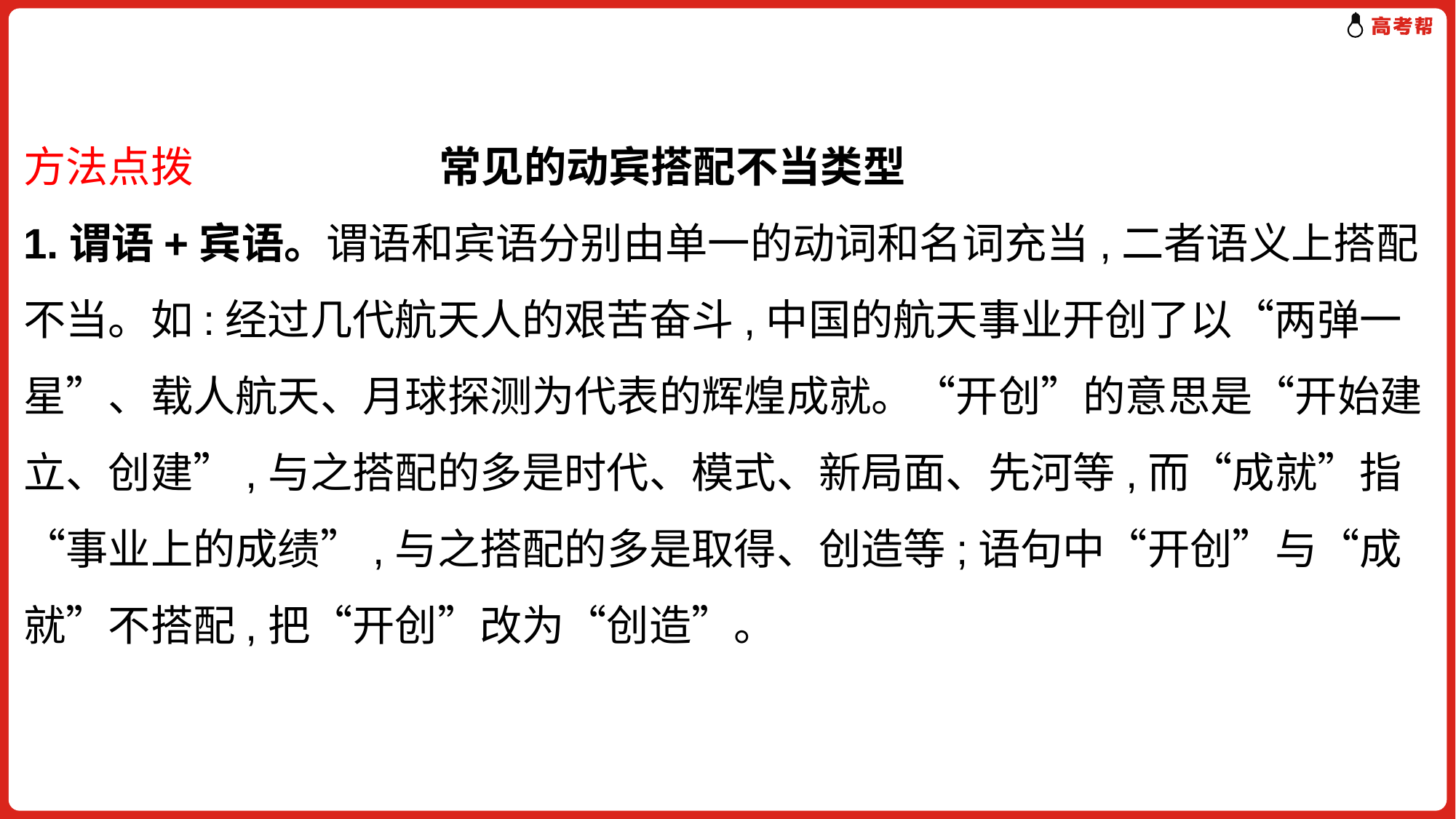

方法点拨                          常见的动宾搭配不当类型
1.谓语+宾语。谓语和宾语分别由单一的动词和名词充当,二者语义上搭配
不当。如:经过几代航天人的艰苦奋斗,中国的航天事业开创了以“两弹一星”、载人航天、月球探测为代表的辉煌成就。“开创”的意思是“开始建立、创建”,与之搭配的多是时代、模式、新局面、先河等,而“成就”指“事业上的成绩”,与之搭配的多是取得、创造等;语句中“开创”与“成就”不搭配,把“开创”改为“创造”。